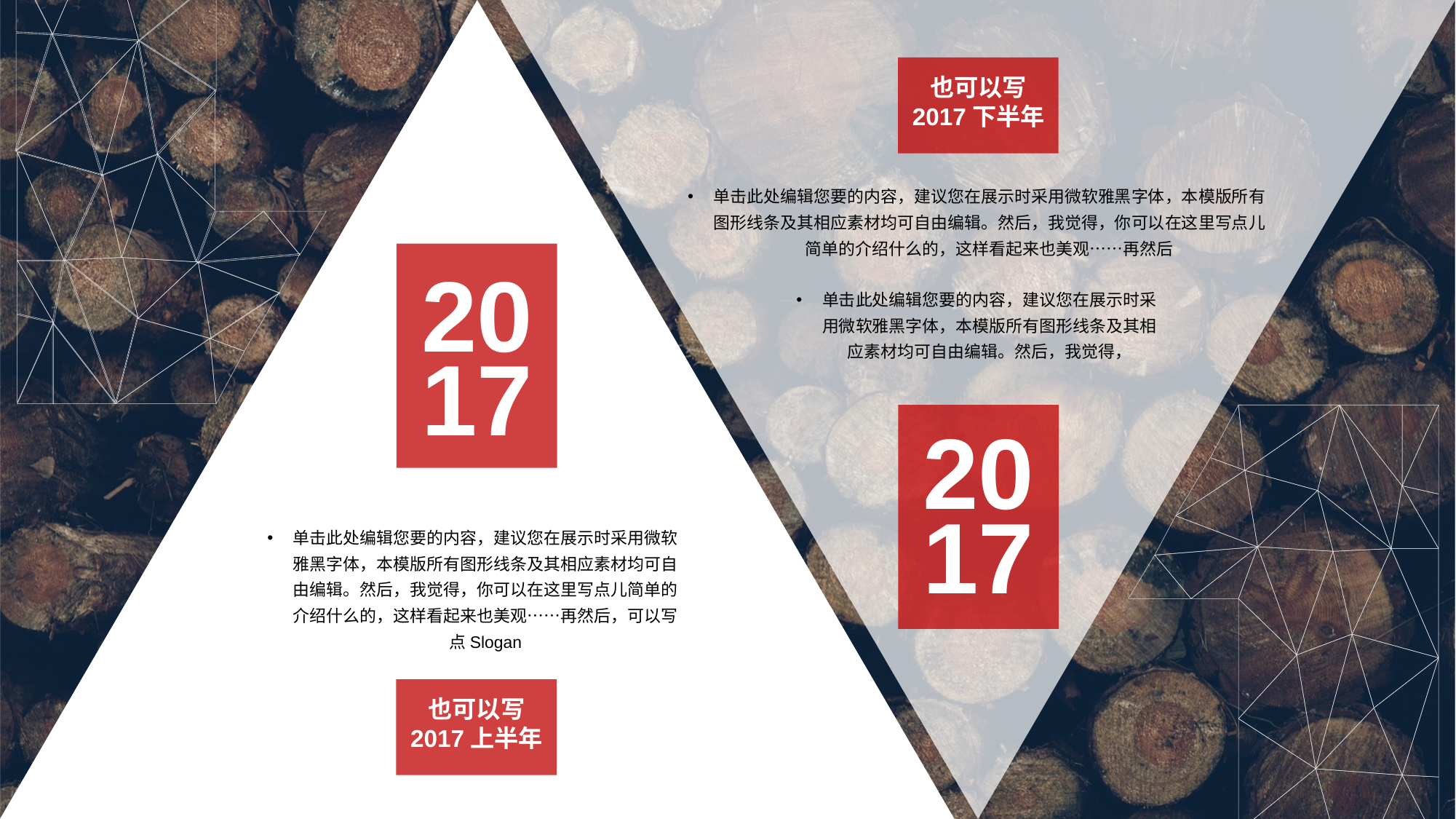

也可以写
2017下半年
单击此处编辑您要的内容，建议您在展示时采用微软雅黑字体，本模版所有图形线条及其相应素材均可自由编辑。然后，我觉得，你可以在这里写点儿简单的介绍什么的，这样看起来也美观……再然后

20
单击此处编辑您要的内容，建议您在展示时采用微软雅黑字体，本模版所有图形线条及其相应素材均可自由编辑。然后，我觉得，
17
20

17
单击此处编辑您要的内容，建议您在展示时采用微软雅黑字体，本模版所有图形线条及其相应素材均可自由编辑。然后，我觉得，你可以在这里写点儿简单的介绍什么的，这样看起来也美观……再然后，可以写点Slogan

也可以写
2017上半年